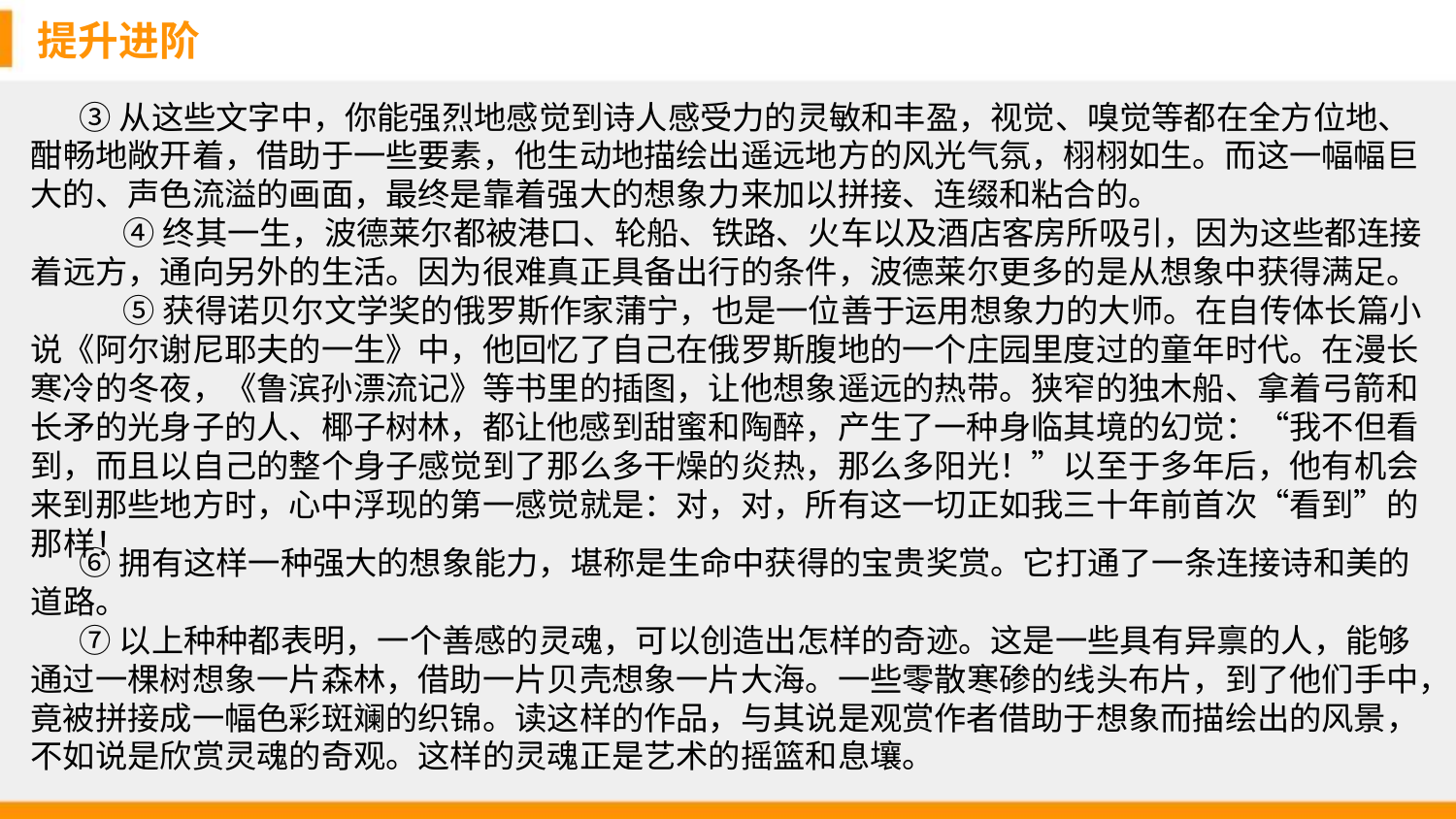

提升进阶
③从这些文字中，你能强烈地感觉到诗人感受力的灵敏和丰盈，视觉、嗅觉等都在全方位地、酣畅地敞开着，借助于一些要素，他生动地描绘出遥远地方的风光气氛，栩栩如生。而这一幅幅巨大的、声色流溢的画面，最终是靠着强大的想象力来加以拼接、连缀和粘合的。
      ④终其一生，波德莱尔都被港口、轮船、铁路、火车以及酒店客房所吸引，因为这些都连接着远方，通向另外的生活。因为很难真正具备出行的条件，波德莱尔更多的是从想象中获得满足。
      ⑤获得诺贝尔文学奖的俄罗斯作家蒲宁，也是一位善于运用想象力的大师。在自传体长篇小说《阿尔谢尼耶夫的一生》中，他回忆了自己在俄罗斯腹地的一个庄园里度过的童年时代。在漫长寒冷的冬夜，《鲁滨孙漂流记》等书里的插图，让他想象遥远的热带。狭窄的独木船、拿着弓箭和长矛的光身子的人、椰子树林，都让他感到甜蜜和陶醉，产生了一种身临其境的幻觉：“我不但看到，而且以自己的整个身子感觉到了那么多干燥的炎热，那么多阳光！”以至于多年后，他有机会来到那些地方时，心中浮现的第一感觉就是：对，对，所有这一切正如我三十年前首次“看到”的那样！
⑥拥有这样一种强大的想象能力，堪称是生命中获得的宝贵奖赏。它打通了一条连接诗和美的道路。
⑦以上种种都表明，一个善感的灵魂，可以创造出怎样的奇迹。这是一些具有异禀的人，能够通过一棵树想象一片森林，借助一片贝壳想象一片大海。一些零散寒碜的线头布片，到了他们手中，竟被拼接成一幅色彩斑斓的织锦。读这样的作品，与其说是观赏作者借助于想象而描绘出的风景，不如说是欣赏灵魂的奇观。这样的灵魂正是艺术的摇篮和息壤。